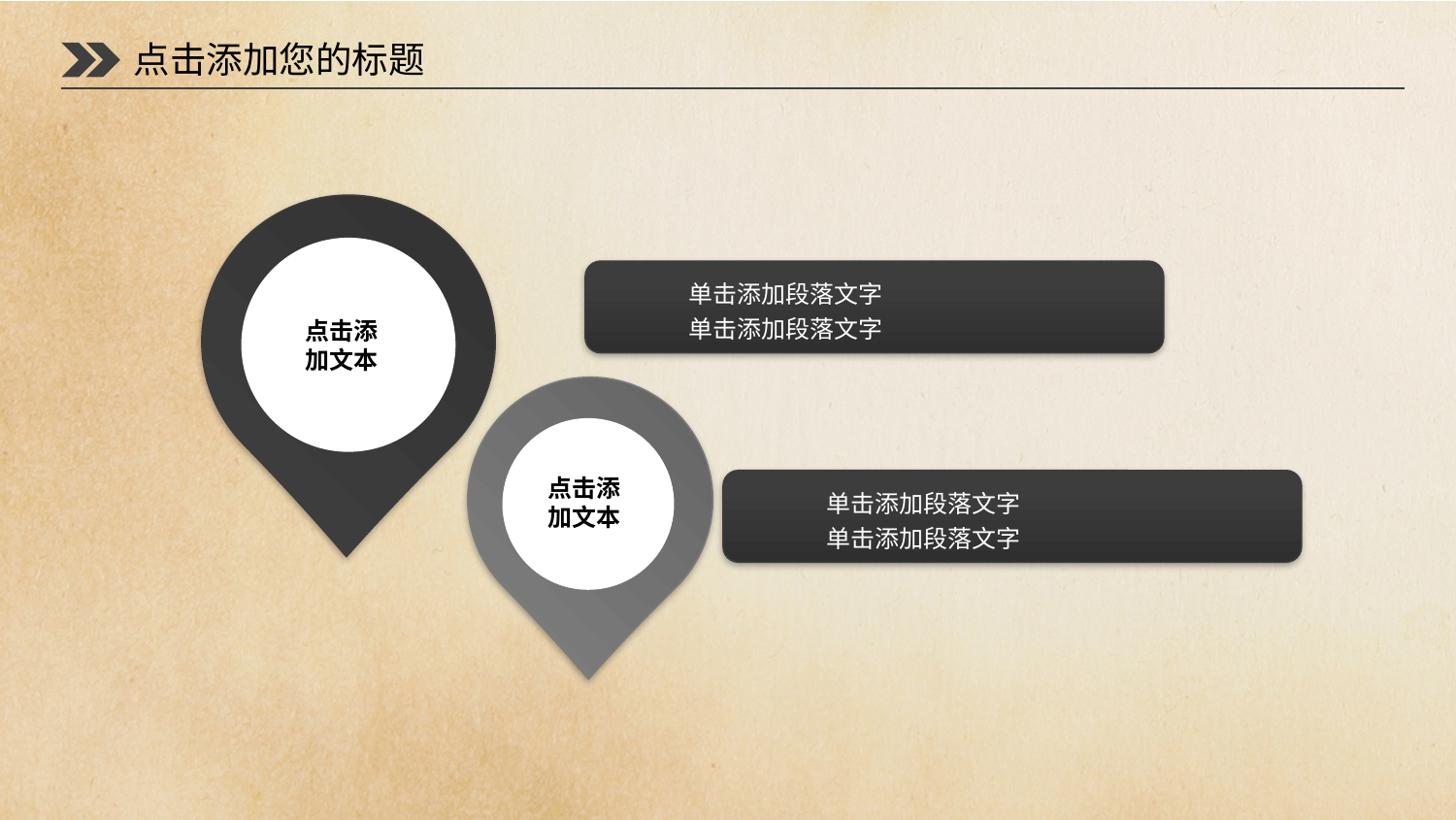

点击添加您的标题

单击添加段落文字
单击添加段落文字
点击添加文本

点击添加文本

单击添加段落文字
单击添加段落文字